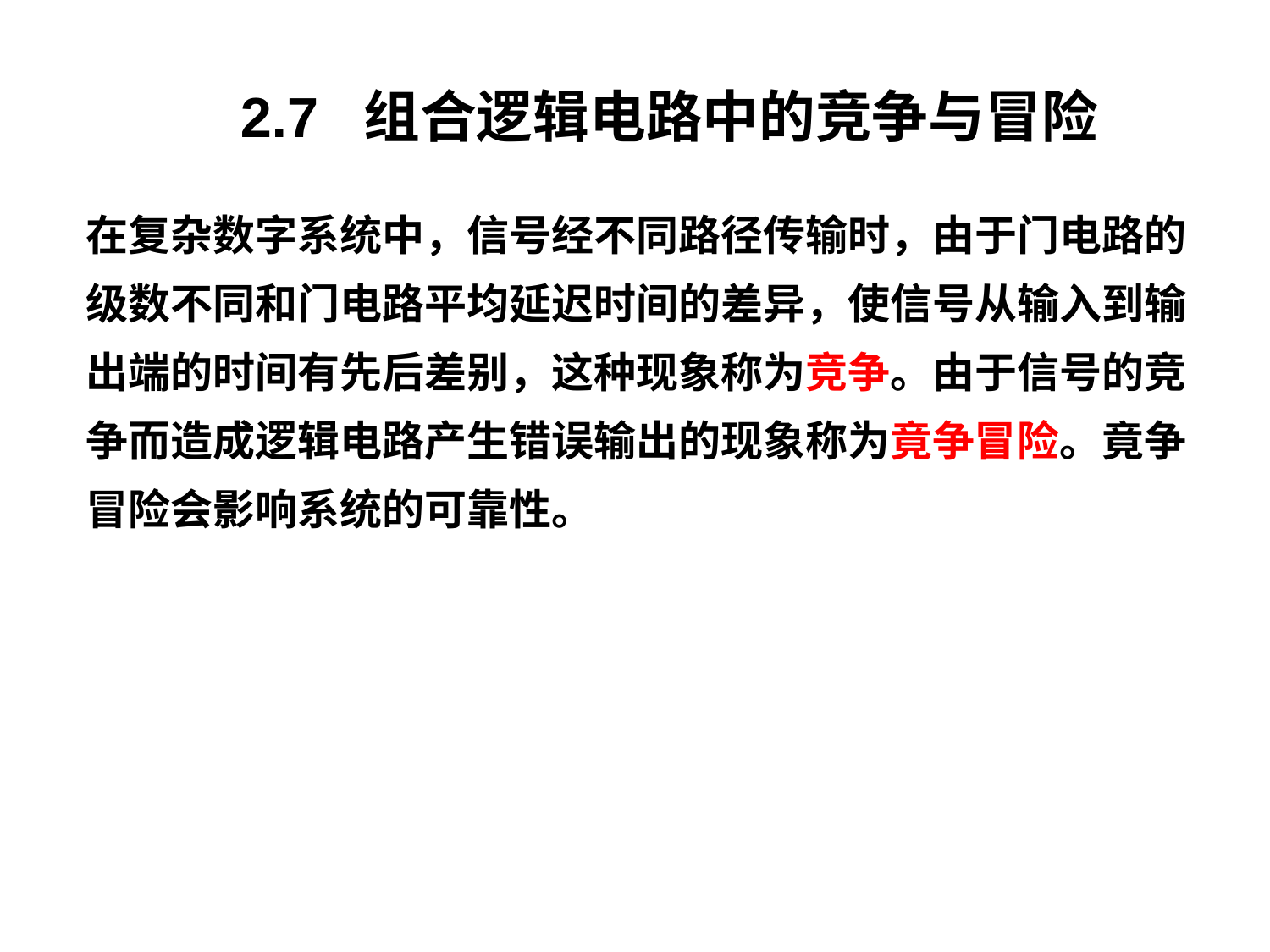

# 2.7  组合逻辑电路中的竞争与冒险
在复杂数字系统中，信号经不同路径传输时，由于门电路的级数不同和门电路平均延迟时间的差异，使信号从输入到输出端的时间有先后差别，这种现象称为竞争。由于信号的竞争而造成逻辑电路产生错误输出的现象称为竟争冒险。竟争冒险会影响系统的可靠性。